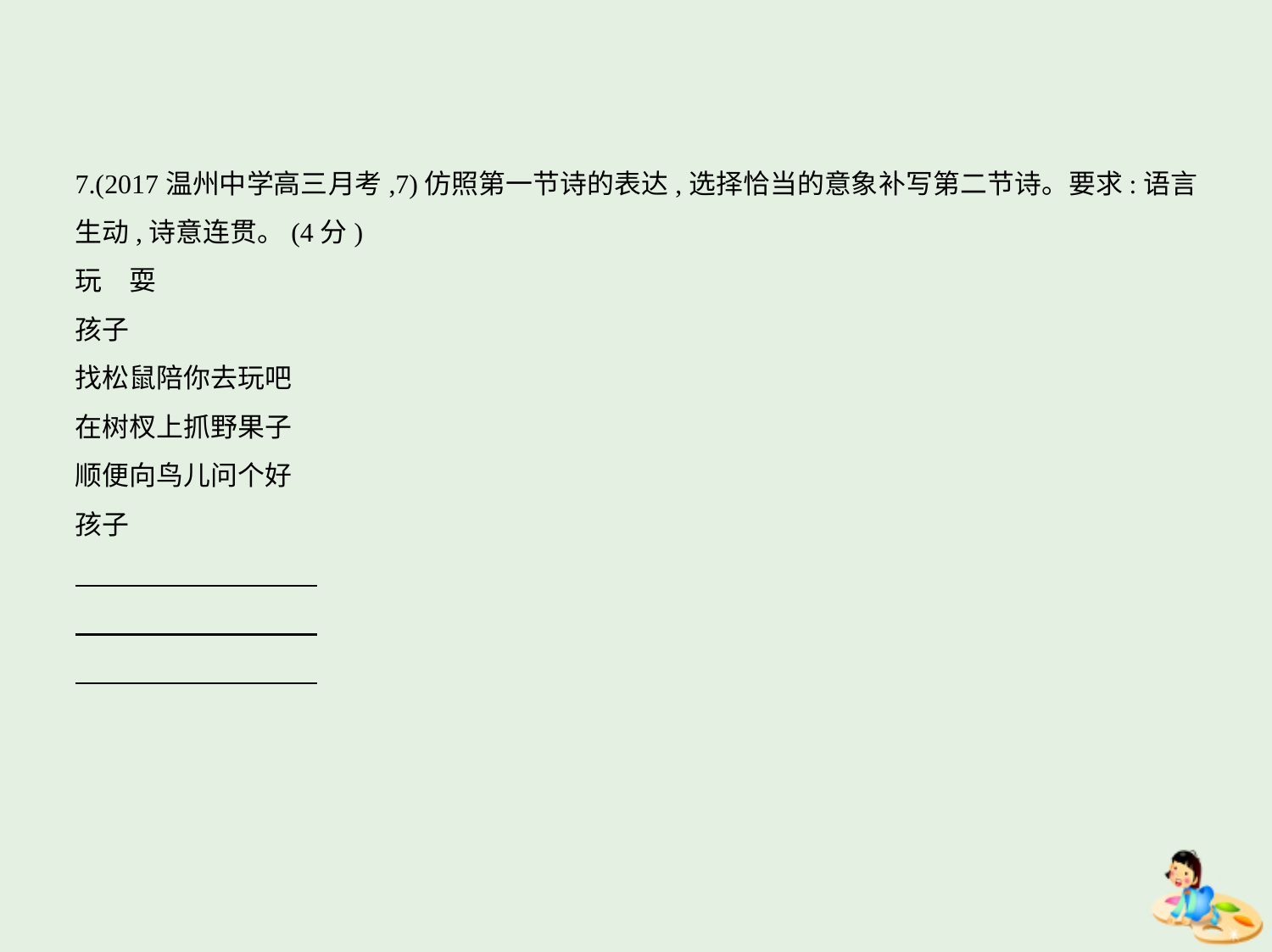

7.(2017温州中学高三月考,7)仿照第一节诗的表达,选择恰当的意象补写第二节诗。要求:语言
生动,诗意连贯。(4分)
玩　耍
孩子
找松鼠陪你去玩吧
在树杈上抓野果子
顺便向鸟儿问个好
孩子